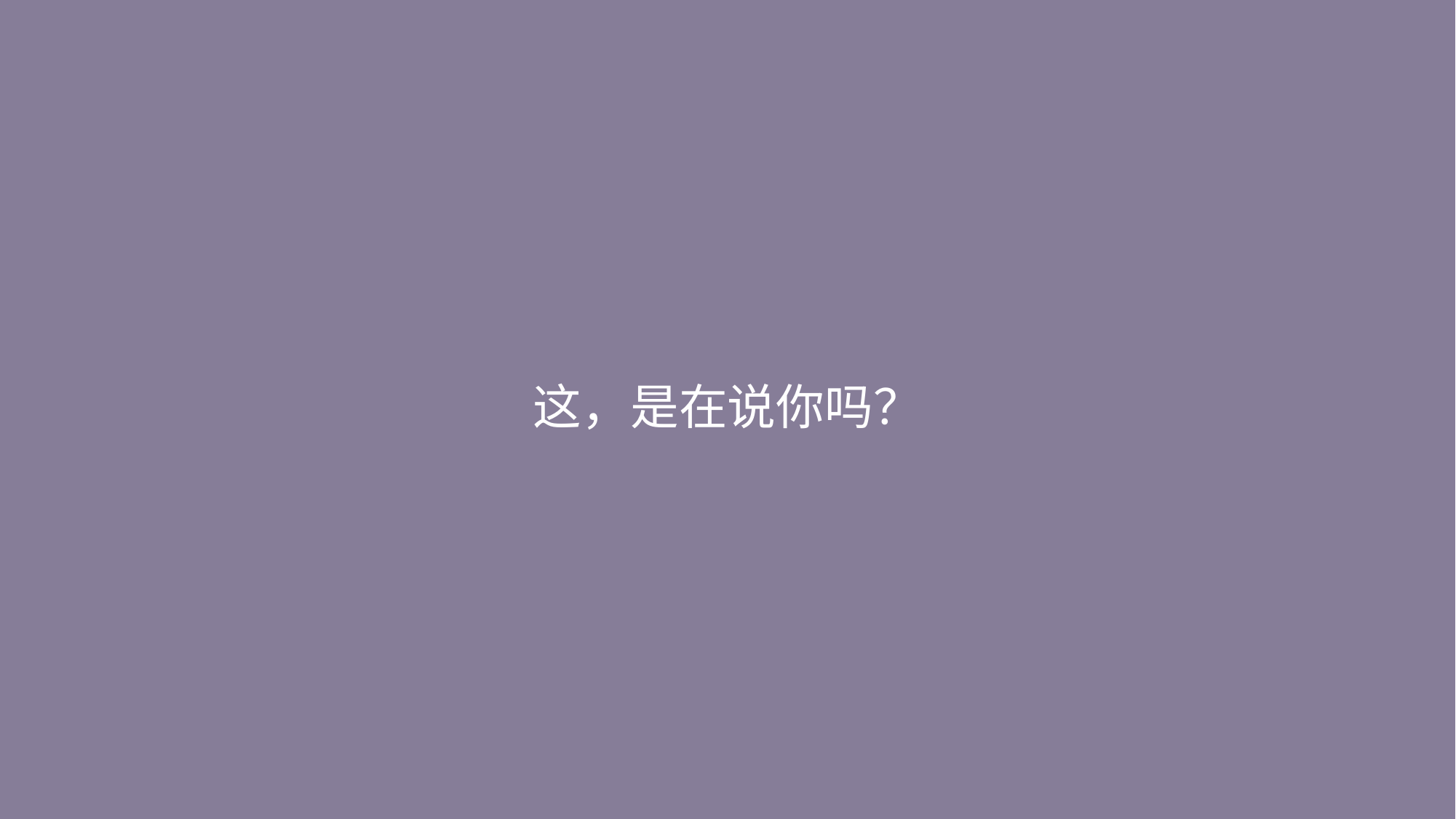

delay

P

钓鱼岛开发项目计划书

单击此处添加副标题

这，是在说你吗？
但不知眼前的商业计划书该如何呈现